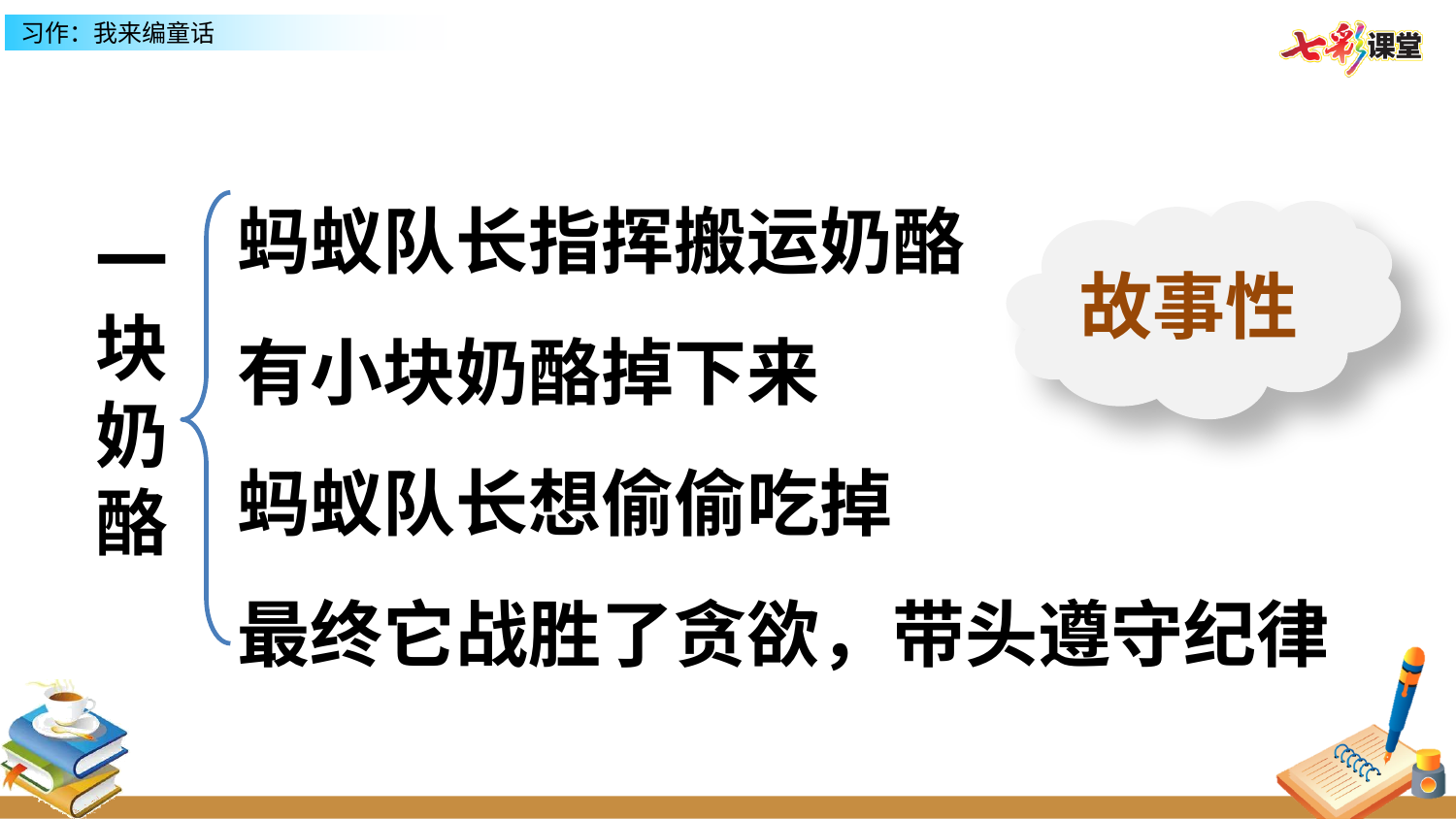

蚂蚁队长指挥搬运奶酪
有小块奶酪掉下来
蚂蚁队长想偷偷吃掉
最终它战胜了贪欲，带头遵守纪律

故事性
一块奶酪